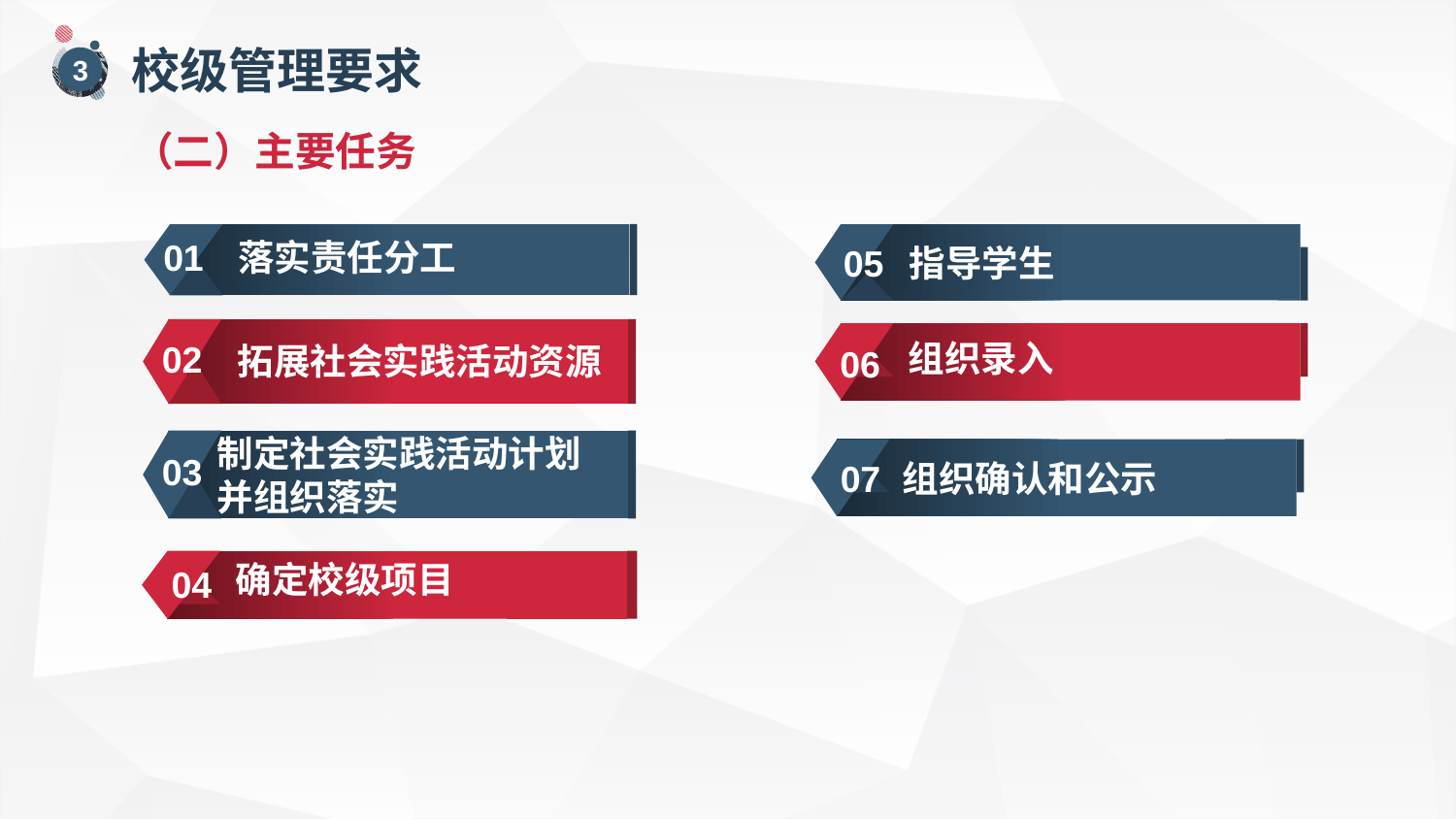

校级管理要求
3
（二）主要任务
01
落实责任分工

指导学生
05
02
拓展社会实践活动资源

组织录入
06
制定社会实践活动计划
并组织落实

组织确认和公示
07
03
确定校级项目

04